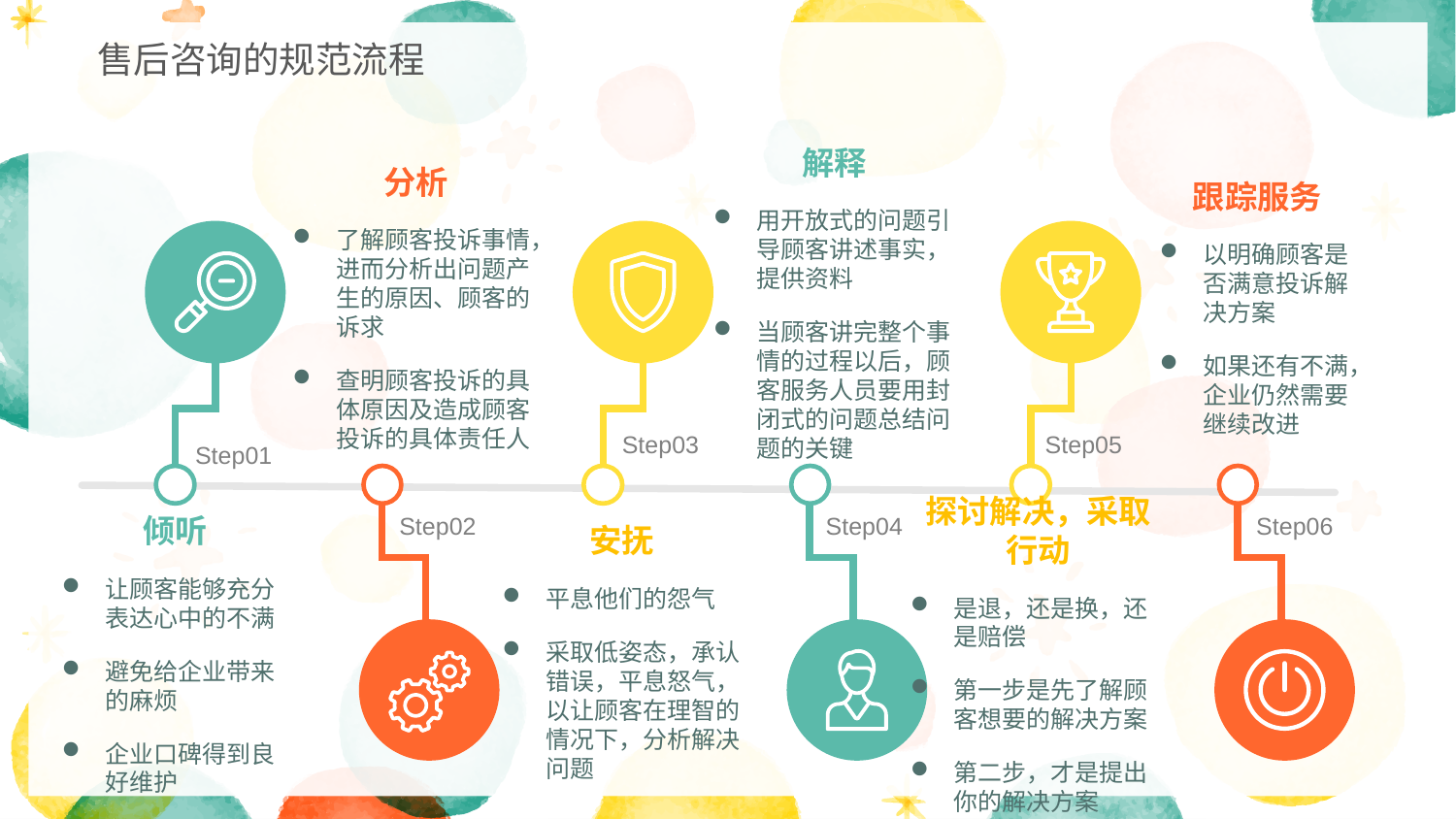

售后咨询的规范流程
解释
用开放式的问题引导顾客讲述事实，提供资料
当顾客讲完整个事情的过程以后，顾客服务人员要用封闭式的问题总结问题的关键
分析
了解顾客投诉事情，进而分析出问题产生的原因、顾客的诉求
查明顾客投诉的具体原因及造成顾客投诉的具体责任人
跟踪服务
以明确顾客是否满意投诉解决方案
如果还有不满，企业仍然需要继续改进

Step03
Step05
Step01

探讨解决，采取行动
是退，还是换，还是赔偿
第一步是先了解顾客想要的解决方案
第二步，才是提出你的解决方案
倾听
让顾客能够充分表达心中的不满
避免给企业带来的麻烦
企业口碑得到良好维护
Step02
Step04
Step06
安抚
平息他们的怨气
采取低姿态，承认错误，平息怒气，以让顾客在理智的情况下，分析解决问题